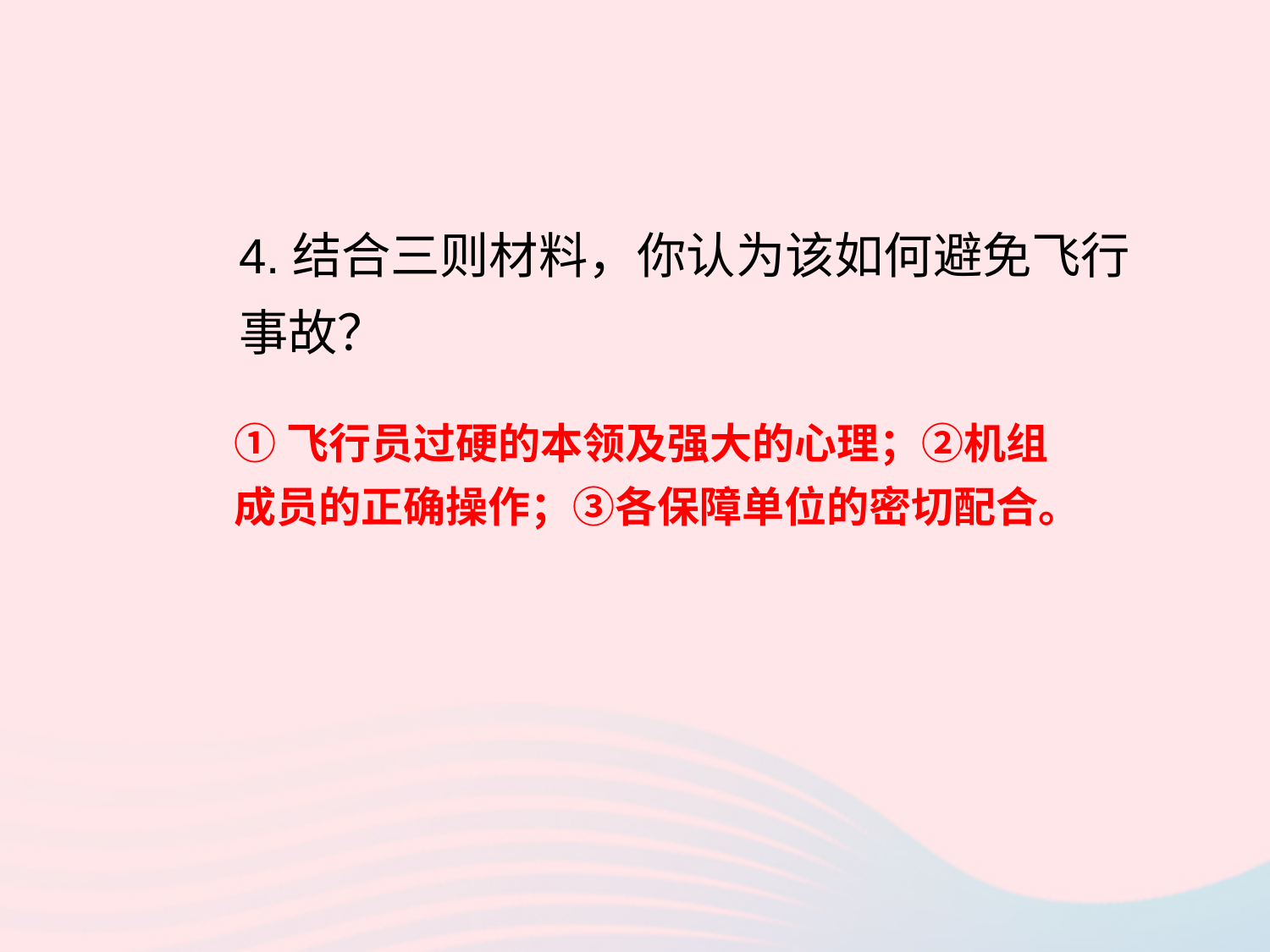

4.结合三则材料，你认为该如何避免飞行事故？
①飞行员过硬的本领及强大的心理；②机组成员的正确操作；③各保障单位的密切配合。